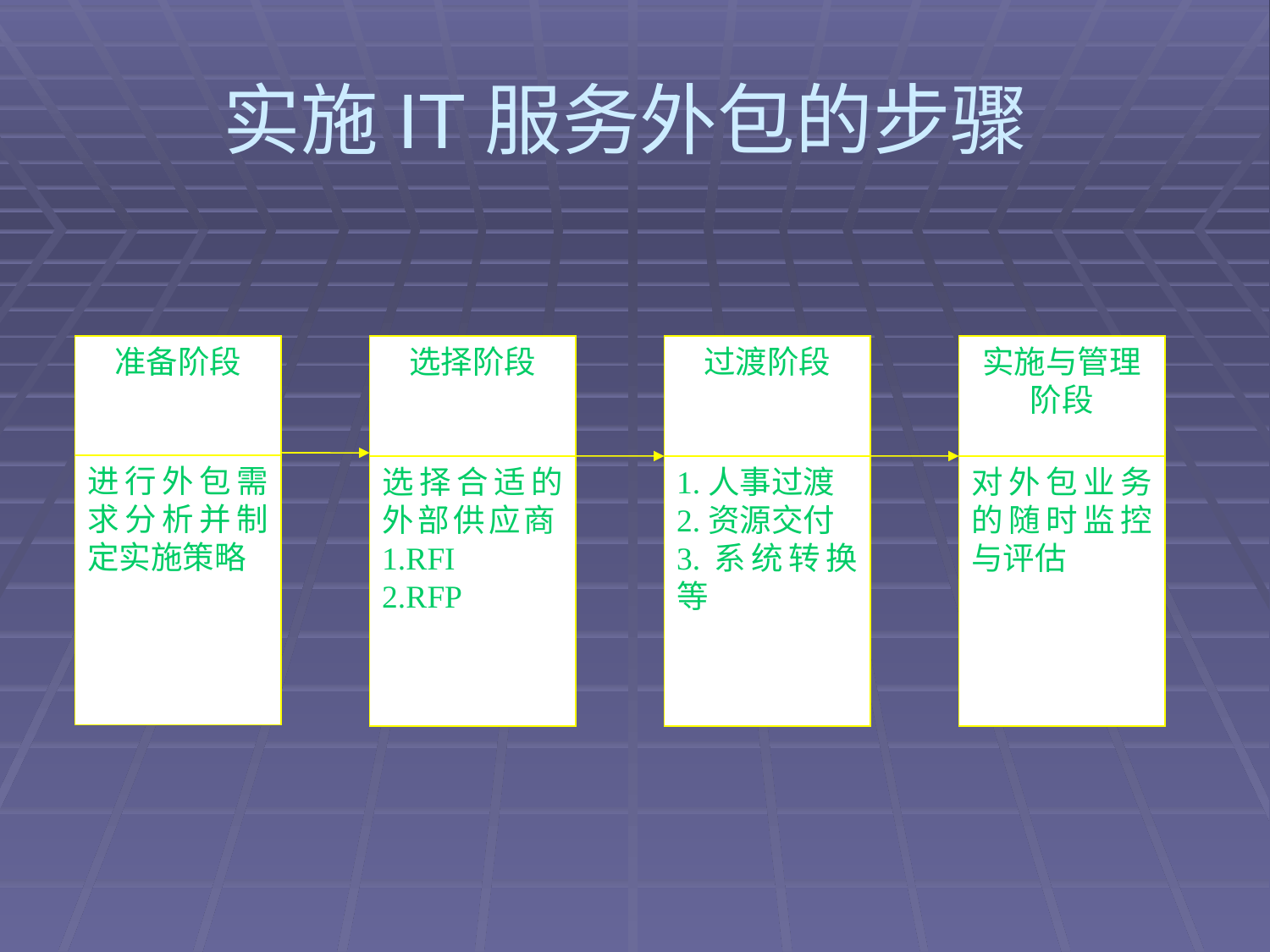

# 实施IT服务外包的步骤
准备阶段
选择阶段
过渡阶段
实施与管理阶段

进行外包需求分析并制定实施策略
选择合适的外部供应商1.RFI
2.RFP

1.人事过渡
2.资源交付
3.系统转换等

对外包业务的随时监控与评估